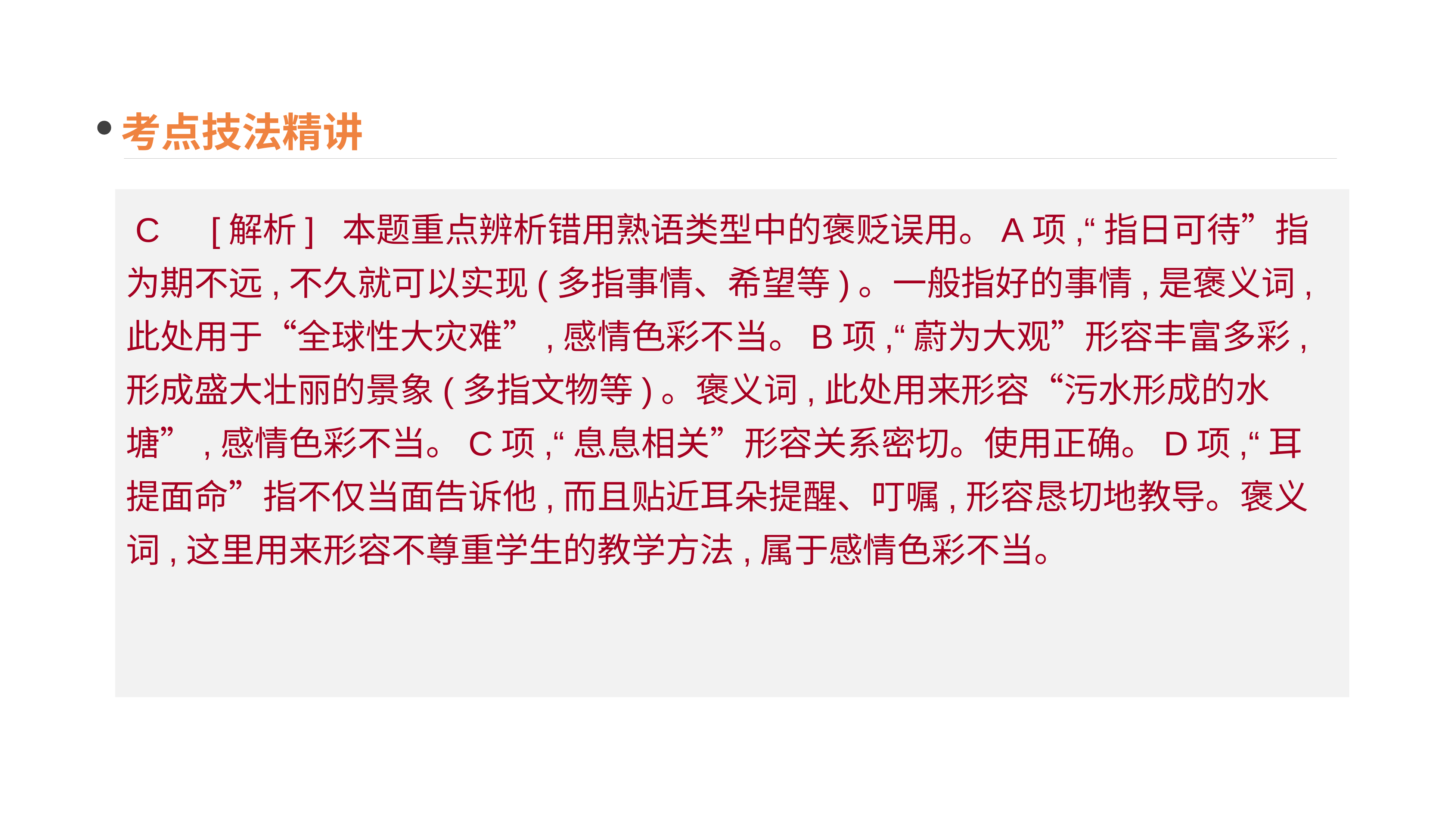

考点技法精讲

 C　[解析]  本题重点辨析错用熟语类型中的褒贬误用。A项,“指日可待”指为期不远,不久就可以实现(多指事情、希望等)。一般指好的事情,是褒义词,此处用于“全球性大灾难”,感情色彩不当。B项,“蔚为大观”形容丰富多彩,形成盛大壮丽的景象(多指文物等)。褒义词,此处用来形容“污水形成的水塘”,感情色彩不当。C项,“息息相关”形容关系密切。使用正确。D项,“耳提面命”指不仅当面告诉他,而且贴近耳朵提醒、叮嘱,形容恳切地教导。褒义词,这里用来形容不尊重学生的教学方法,属于感情色彩不当。